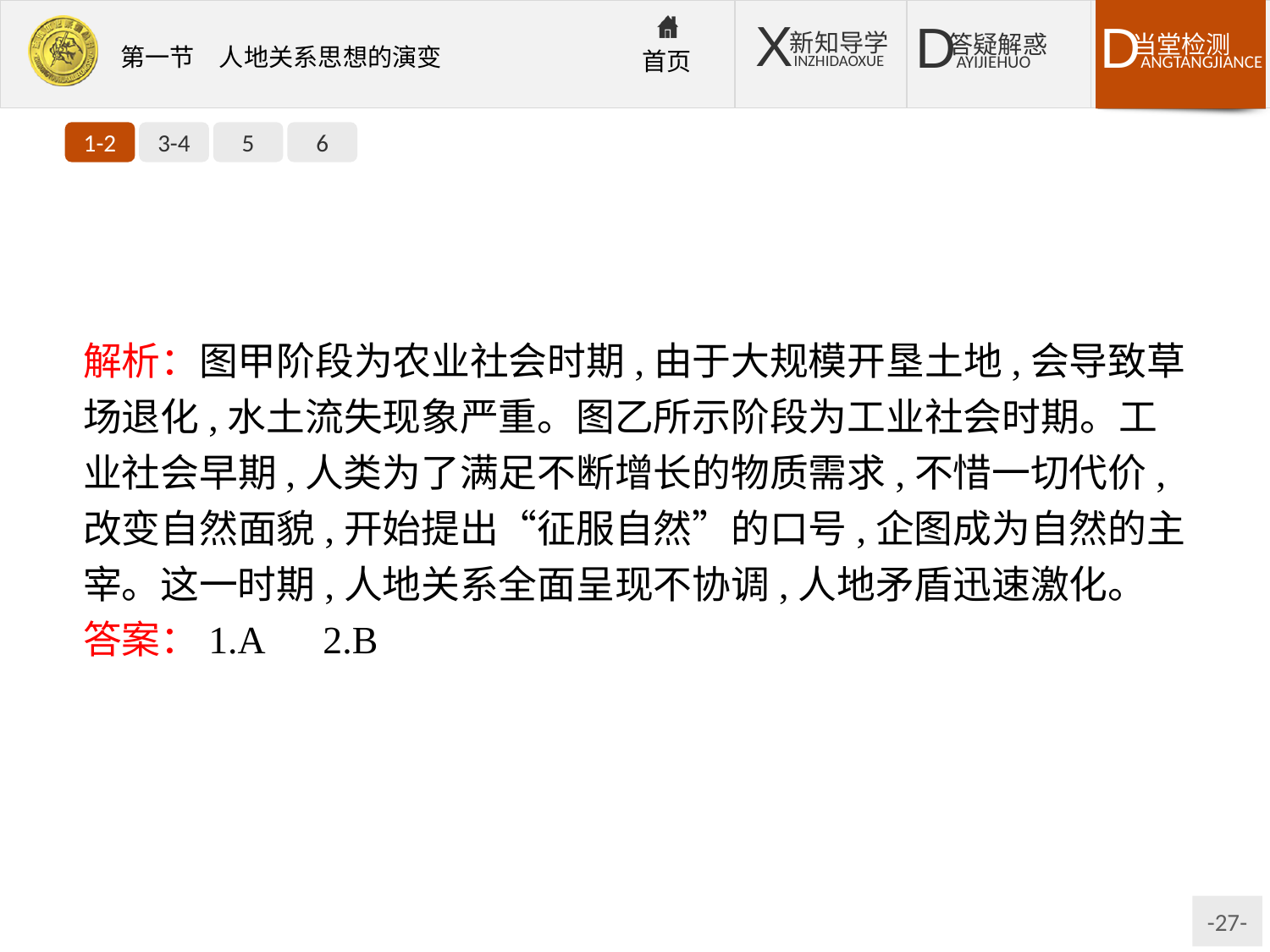

1-2
3-4
5
6
解析：图甲阶段为农业社会时期,由于大规模开垦土地,会导致草场退化,水土流失现象严重。图乙所示阶段为工业社会时期。工业社会早期,人类为了满足不断增长的物质需求,不惜一切代价,改变自然面貌,开始提出“征服自然”的口号,企图成为自然的主宰。这一时期,人地关系全面呈现不协调,人地矛盾迅速激化。
答案：1.A　2.B